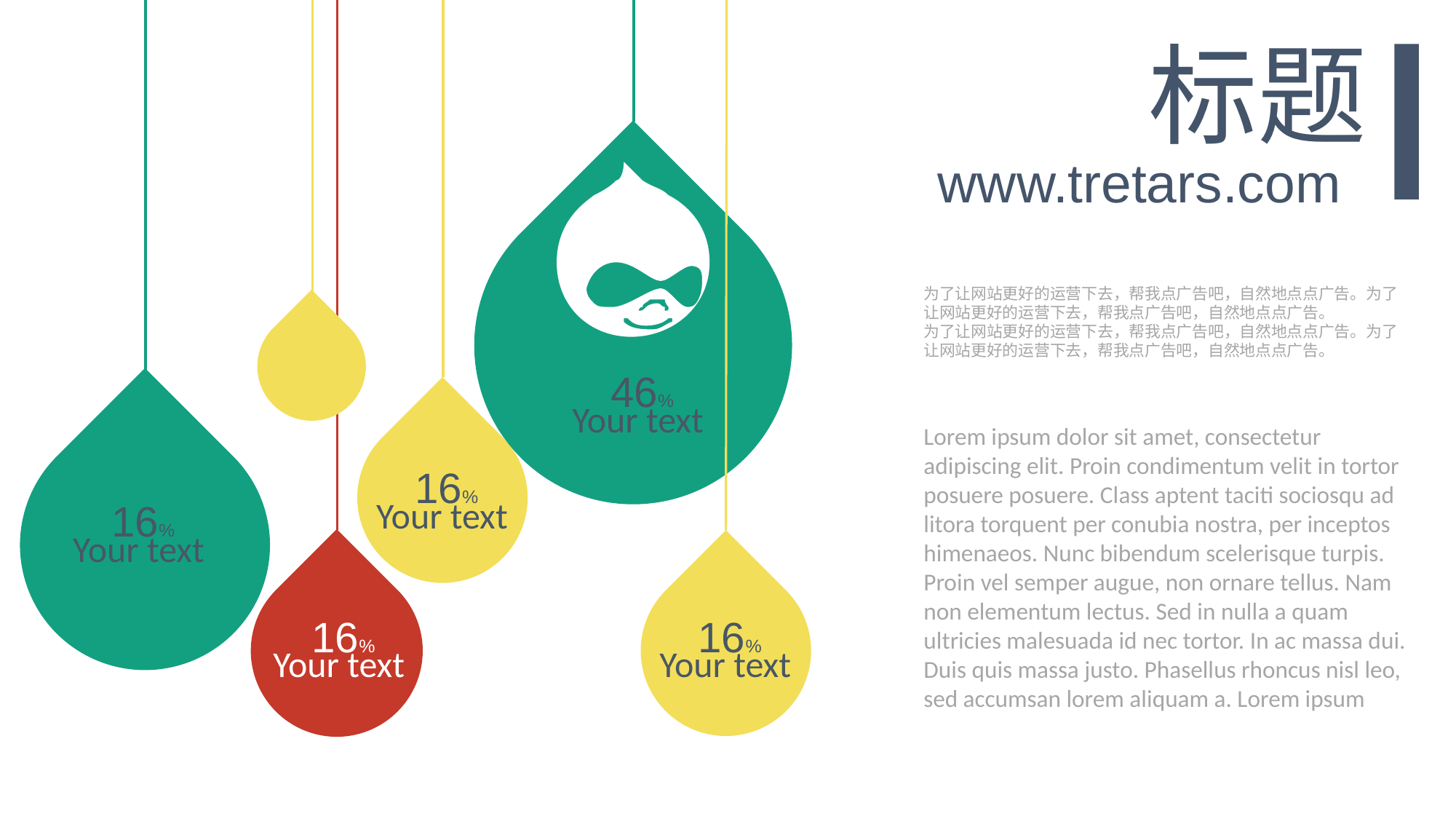

标题

www.tretars.com

为了让网站更好的运营下去，帮我点广告吧，自然地点点广告。为了让网站更好的运营下去，帮我点广告吧，自然地点点广告。
为了让网站更好的运营下去，帮我点广告吧，自然地点点广告。为了让网站更好的运营下去，帮我点广告吧，自然地点点广告。

46%
Your text

Lorem ipsum dolor sit amet, consectetur adipiscing elit. Proin condimentum velit in tortor posuere posuere. Class aptent taciti sociosqu ad litora torquent per conubia nostra, per inceptos himenaeos. Nunc bibendum scelerisque turpis. Proin vel semper augue, non ornare tellus. Nam non elementum lectus. Sed in nulla a quam ultricies malesuada id nec tortor. In ac massa dui. Duis quis massa justo. Phasellus rhoncus nisl leo, sed accumsan lorem aliquam a. Lorem ipsum

16%
Your text
16%
Your text

16%
16%
Your text
Your text